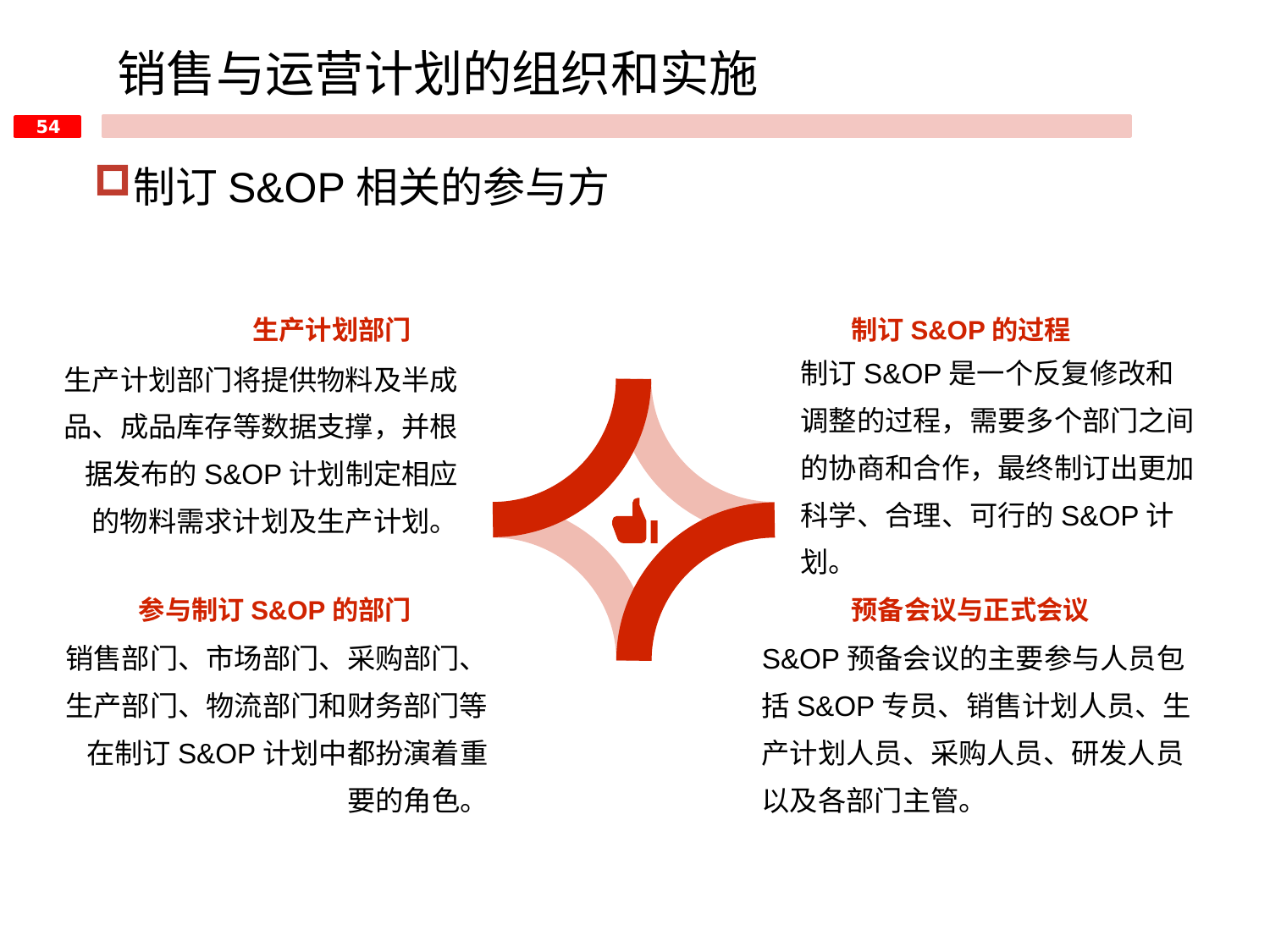

销售与运营计划的组织和实施
54
制订S&OP相关的参与方

生产计划部门
制订S&OP的过程
制订S&OP是一个反复修改和调整的过程，需要多个部门之间的协商和合作，最终制订出更加科学、合理、可行的S&OP计划。
生产计划部门将提供物料及半成品、成品库存等数据支撑，并根据发布的S&OP计划制定相应的物料需求计划及生产计划。

参与制订S&OP的部门
预备会议与正式会议
销售部门、市场部门、采购部门、生产部门、物流部门和财务部门等在制订S&OP计划中都扮演着重要的角色。
S&OP预备会议的主要参与人员包括S&OP专员、销售计划人员、生产计划人员、采购人员、研发人员以及各部门主管。